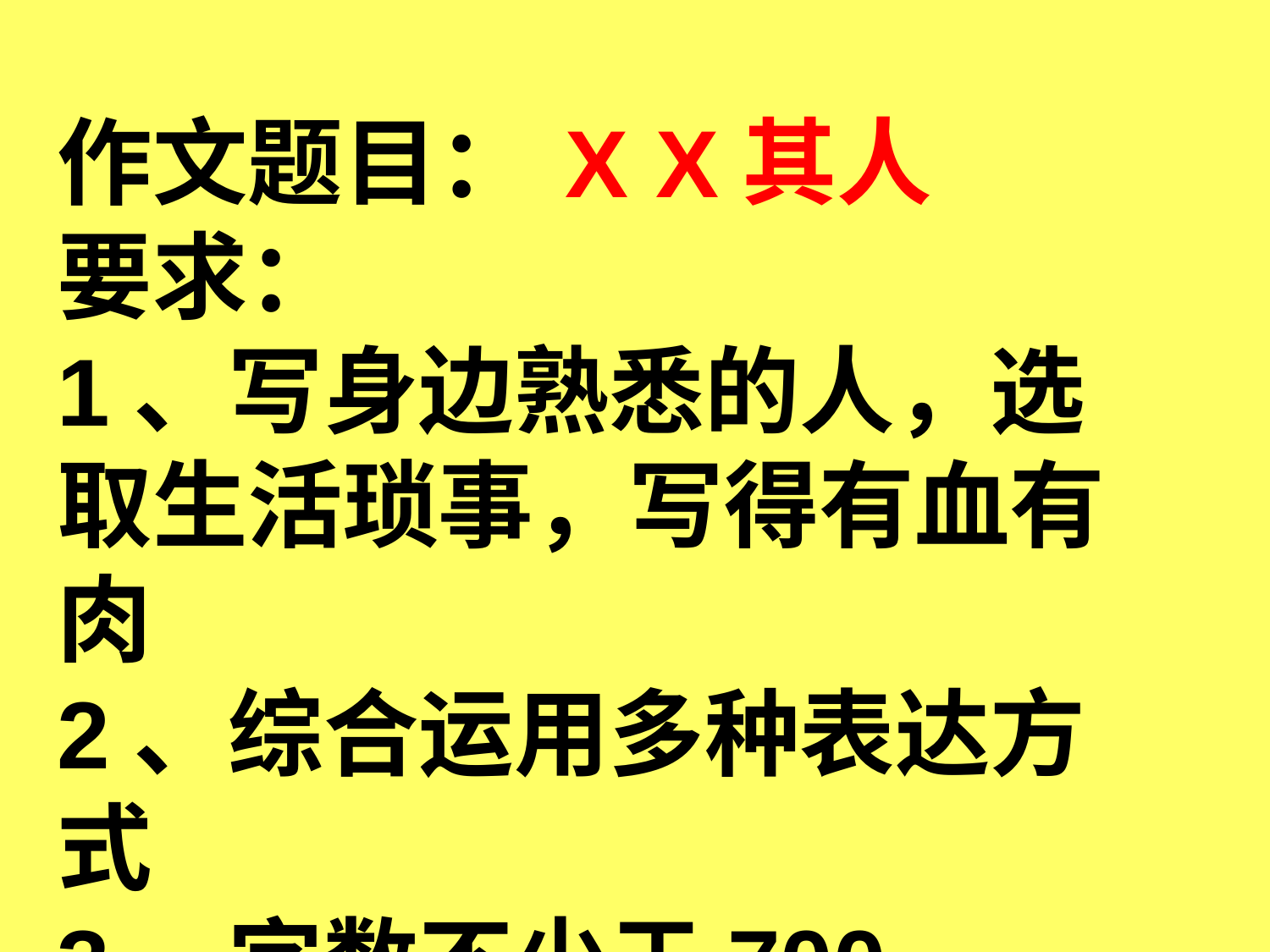

作文题目：	X X其人
要求：
1、写身边熟悉的人，选取生活琐事，写得有血有肉
2、综合运用多种表达方式
3、字数不少于700